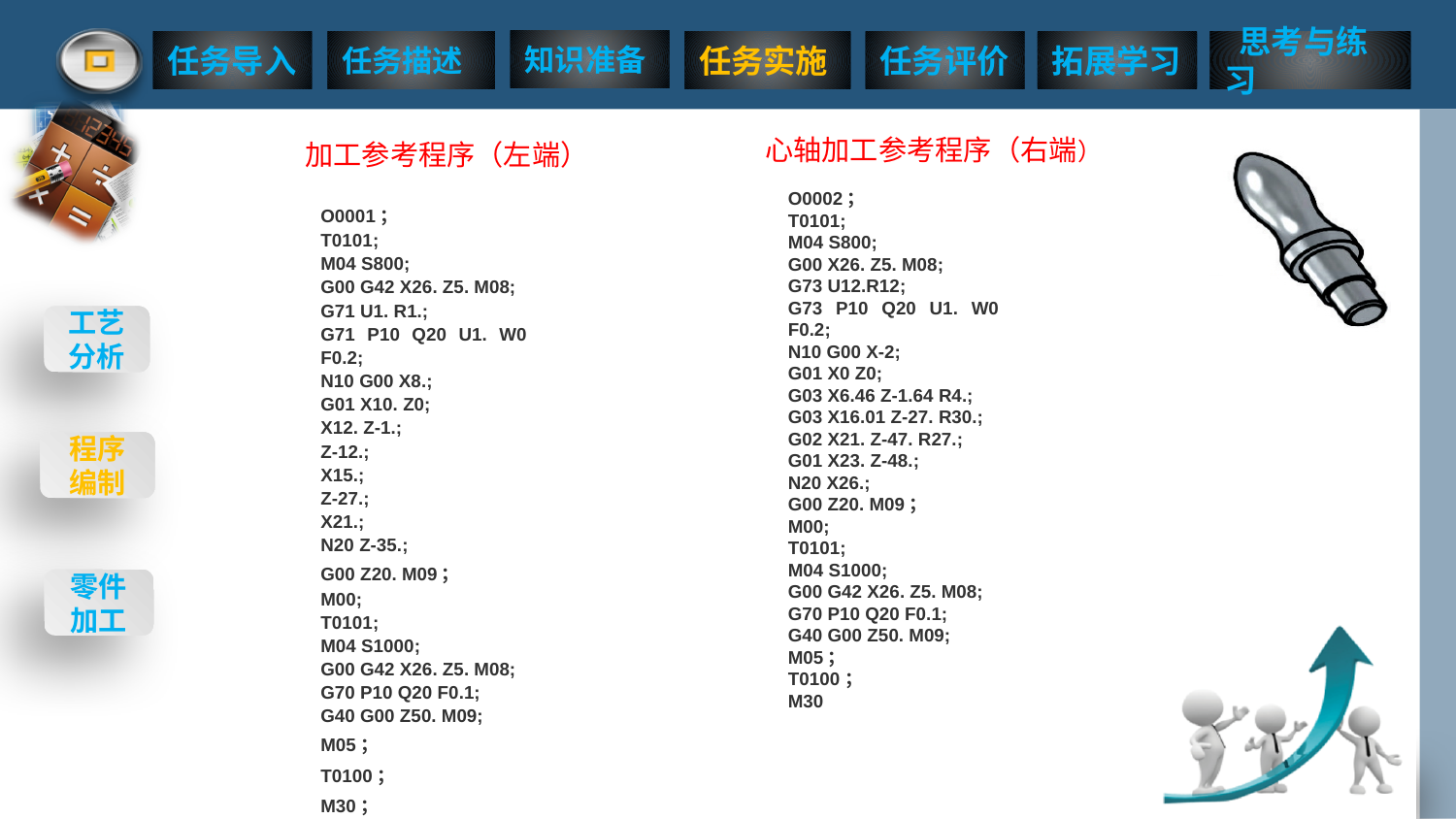

加工参考程序（左端）
心轴加工参考程序（右端）
|  |
| --- |
| O0001； T0101; M04 S800; G00 G42 X26. Z5. M08; G71 U1. R1.; G71 P10 Q20 U1. W0 F0.2; N10 G00 X8.; G01 X10. Z0; X12. Z-1.; Z-12.; X15.; Z-27.; X21.; N20 Z-35.; G00 Z20. M09； M00; T0101; M04 S1000; G00 G42 X26. Z5. M08; G70 P10 Q20 F0.1; G40 G00 Z50. M09; M05； T0100； M30； |
|  |
O0002；
T0101;
M04 S800;
G00 X26. Z5. M08;
G73 U12.R12;
G73 P10 Q20 U1. W0 F0.2;
N10 G00 X-2;
G01 X0 Z0;
G03 X6.46 Z-1.64 R4.;
G03 X16.01 Z-27. R30.;
G02 X21. Z-47. R27.;
G01 X23. Z-48.;
N20 X26.;
G00 Z20. M09；
M00;
T0101;
M04 S1000;
G00 G42 X26. Z5. M08;
G70 P10 Q20 F0.1;
G40 G00 Z50. M09;
M05；
T0100；
M30